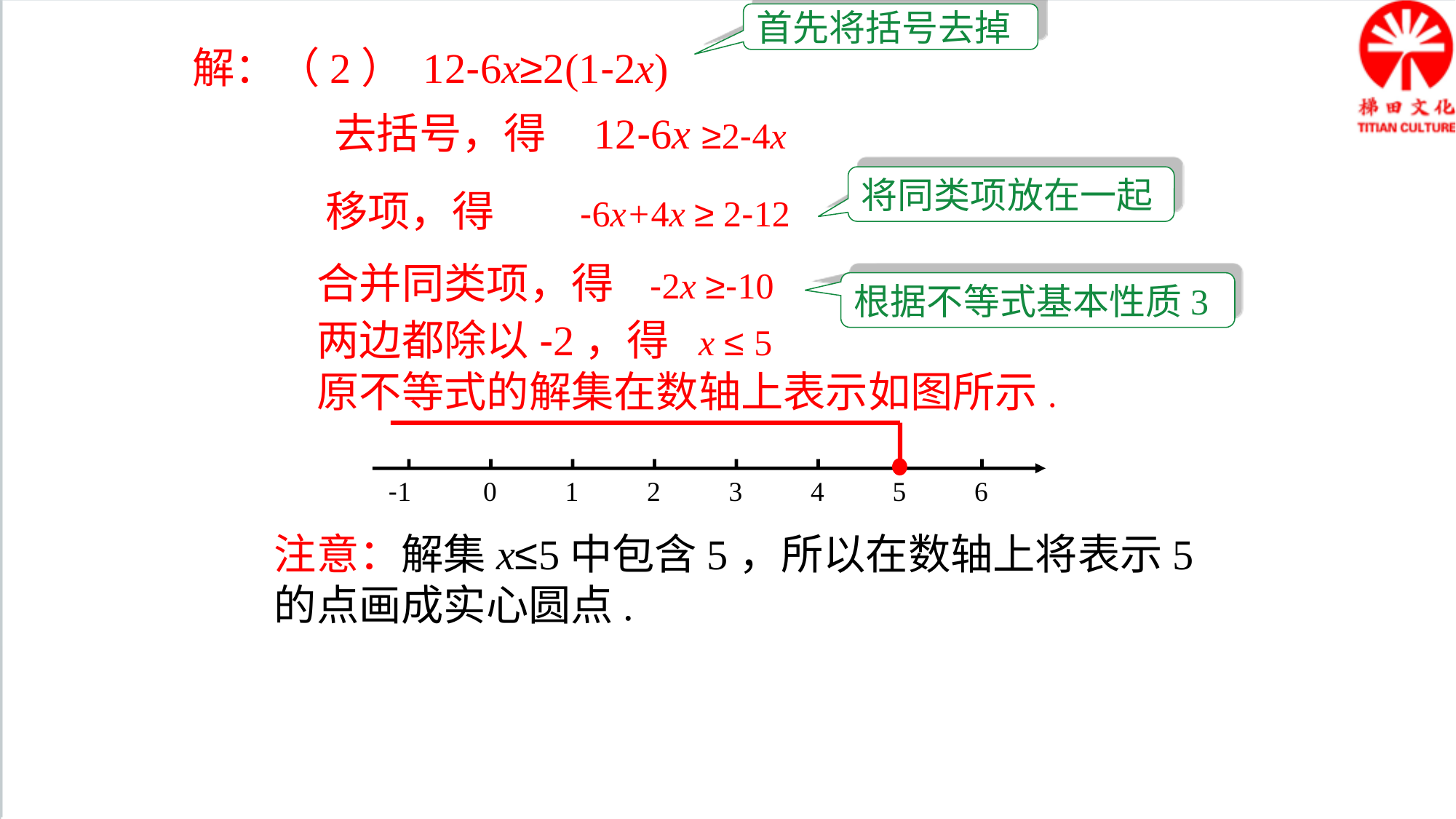

首先将括号去掉
解：（2） 12-6x≥2(1-2x)
去括号，得    12-6x ≥2-4x
将同类项放在一起
移项，得         -6x+4x ≥ 2-12
合并同类项，得   -2x ≥-10
根据不等式基本性质3
两边都除以-2，得  x ≤ 5
原不等式的解集在数轴上表示如图所示.

-1
0
1
2
3
4
5
6
注意：解集x≤5中包含5，所以在数轴上将表示5的点画成实心圆点.